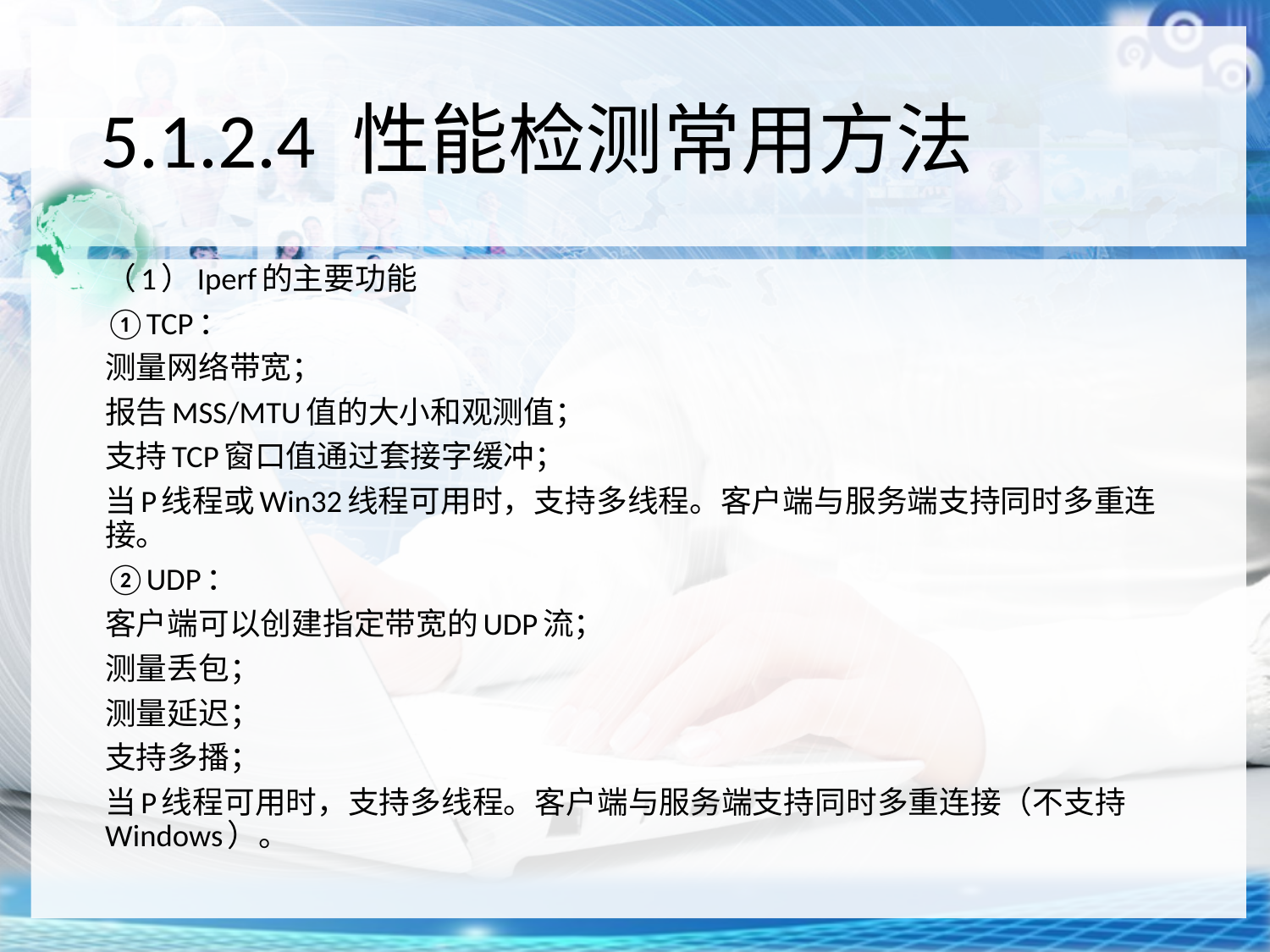

# 5.1.2.4 性能检测常用方法
（1）Iperf的主要功能
①TCP：
测量网络带宽；
报告MSS/MTU值的大小和观测值；
支持TCP窗口值通过套接字缓冲；
当P线程或Win32线程可用时，支持多线程。客户端与服务端支持同时多重连接。
②UDP：
客户端可以创建指定带宽的UDP流；
测量丢包；
测量延迟；
支持多播；
当P线程可用时，支持多线程。客户端与服务端支持同时多重连接（不支持Windows）。